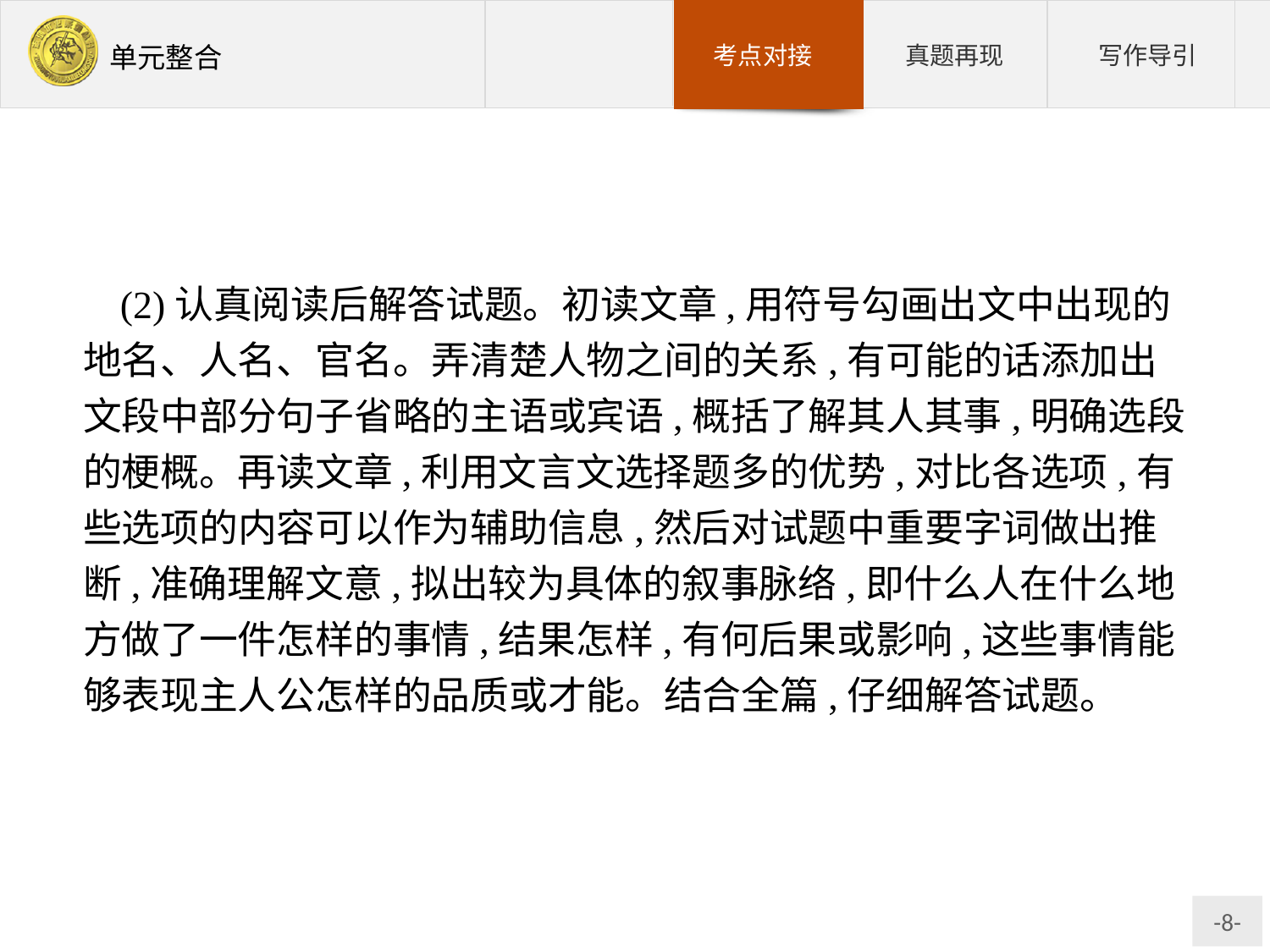

(2)认真阅读后解答试题。初读文章,用符号勾画出文中出现的地名、人名、官名。弄清楚人物之间的关系,有可能的话添加出文段中部分句子省略的主语或宾语,概括了解其人其事,明确选段的梗概。再读文章,利用文言文选择题多的优势,对比各选项,有些选项的内容可以作为辅助信息,然后对试题中重要字词做出推断,准确理解文意,拟出较为具体的叙事脉络,即什么人在什么地方做了一件怎样的事情,结果怎样,有何后果或影响,这些事情能够表现主人公怎样的品质或才能。结合全篇,仔细解答试题。